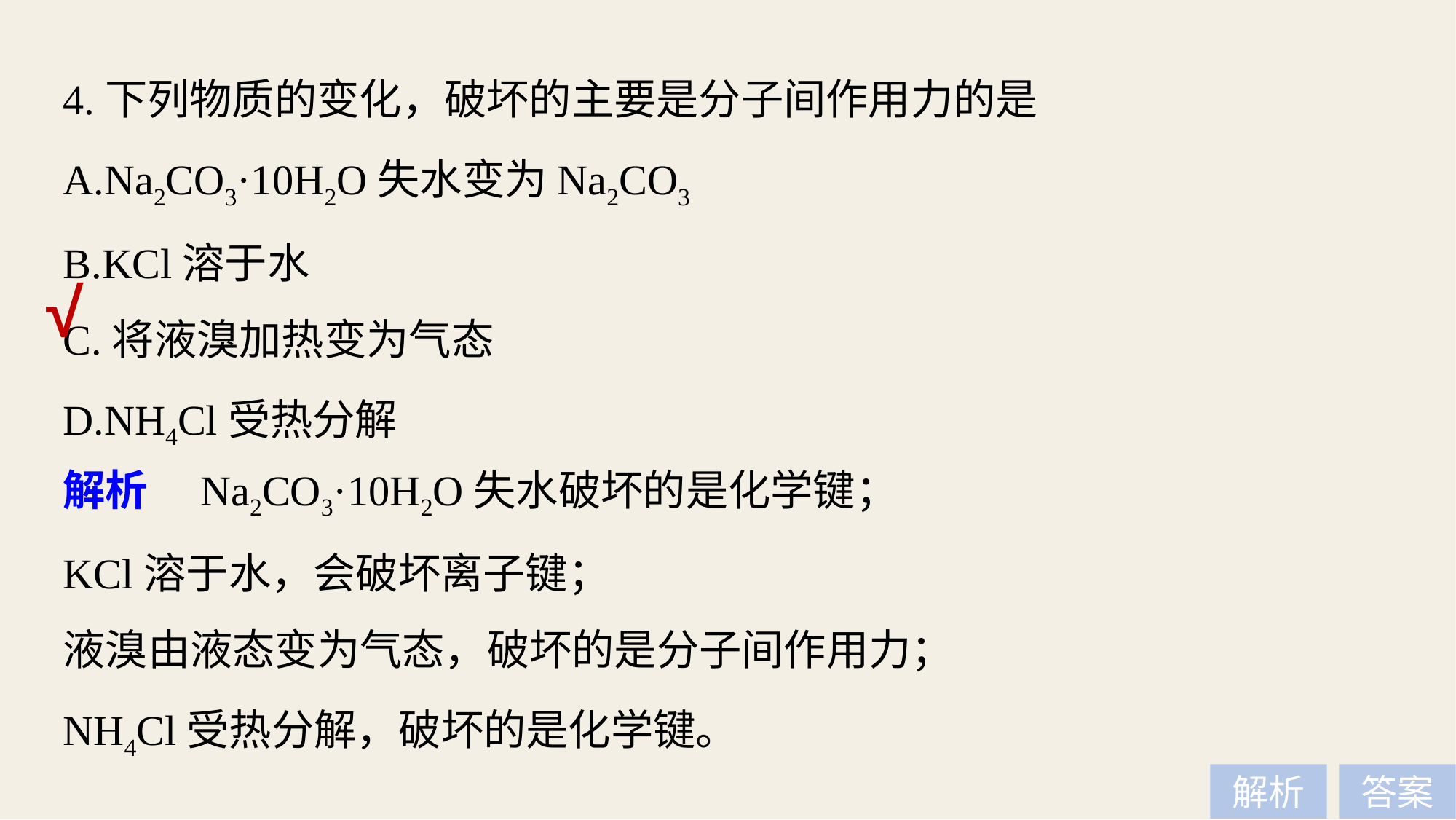

4.下列物质的变化，破坏的主要是分子间作用力的是
A.Na2CO3·10H2O失水变为Na2CO3
B.KCl溶于水
C.将液溴加热变为气态
D.NH4Cl受热分解
√
解析　Na2CO3·10H2O失水破坏的是化学键；
KCl溶于水，会破坏离子键；
液溴由液态变为气态，破坏的是分子间作用力；
NH4Cl受热分解，破坏的是化学键。
解析
答案